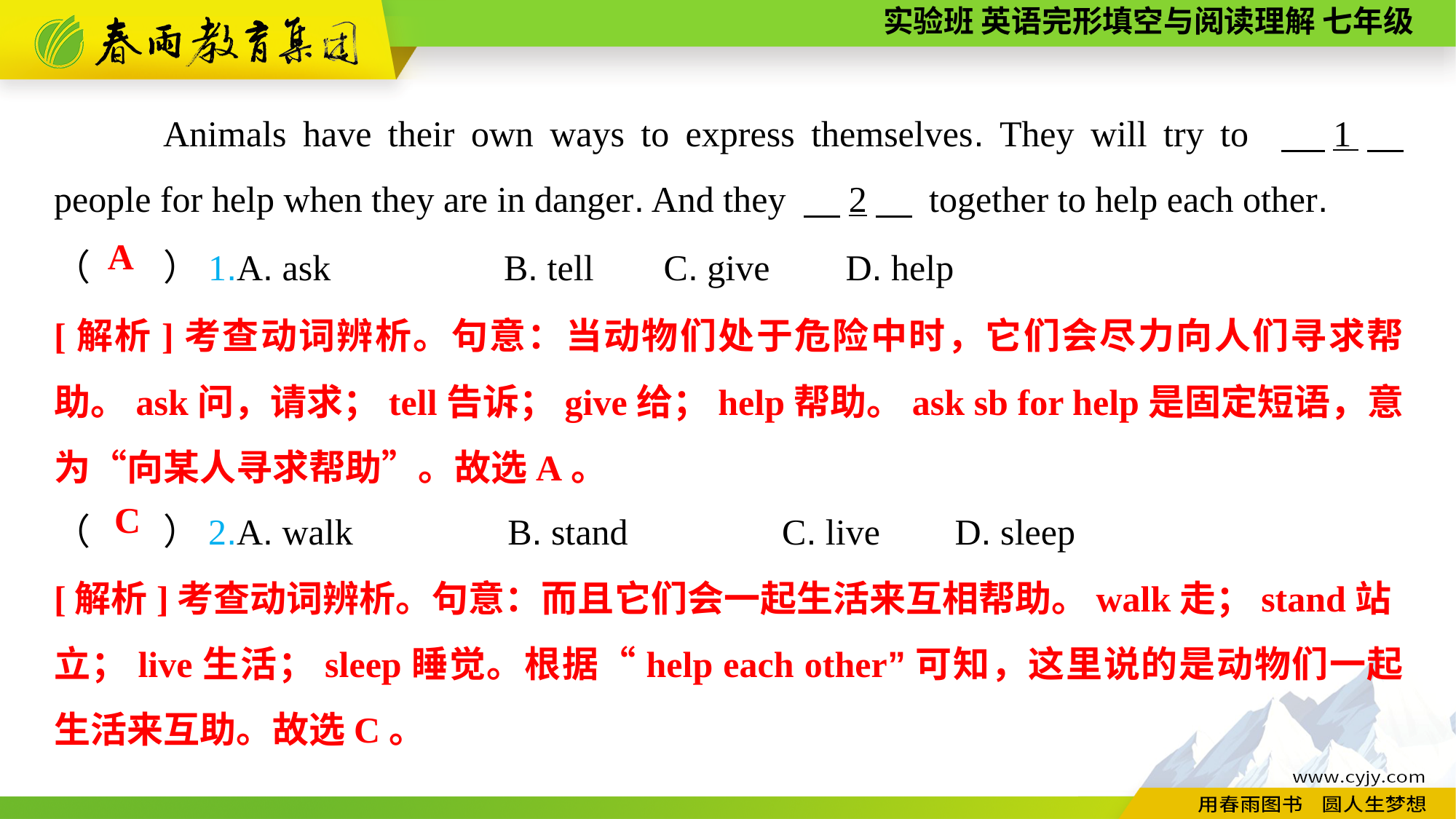

Animals have their own ways to express themselves. They will try to 　1　 people for help when they are in danger. And they 　2　 together to help each other.
（　　）1.A. ask                   B. tell	       C. give	   D. help
A
[解析]考查动词辨析。句意：当动物们处于危险中时，它们会尽力向人们寻求帮助。ask问，请求；tell告诉；give给；help帮助。ask sb for help是固定短语，意为“向某人寻求帮助”。故选A。
（　　）2.A. walk                 B. stand	        C. live	   D. sleep
C
[解析]考查动词辨析。句意：而且它们会一起生活来互相帮助。walk走；stand站
立；live生活；sleep睡觉。根据“help each other”可知，这里说的是动物们一起生活来互助。故选C。